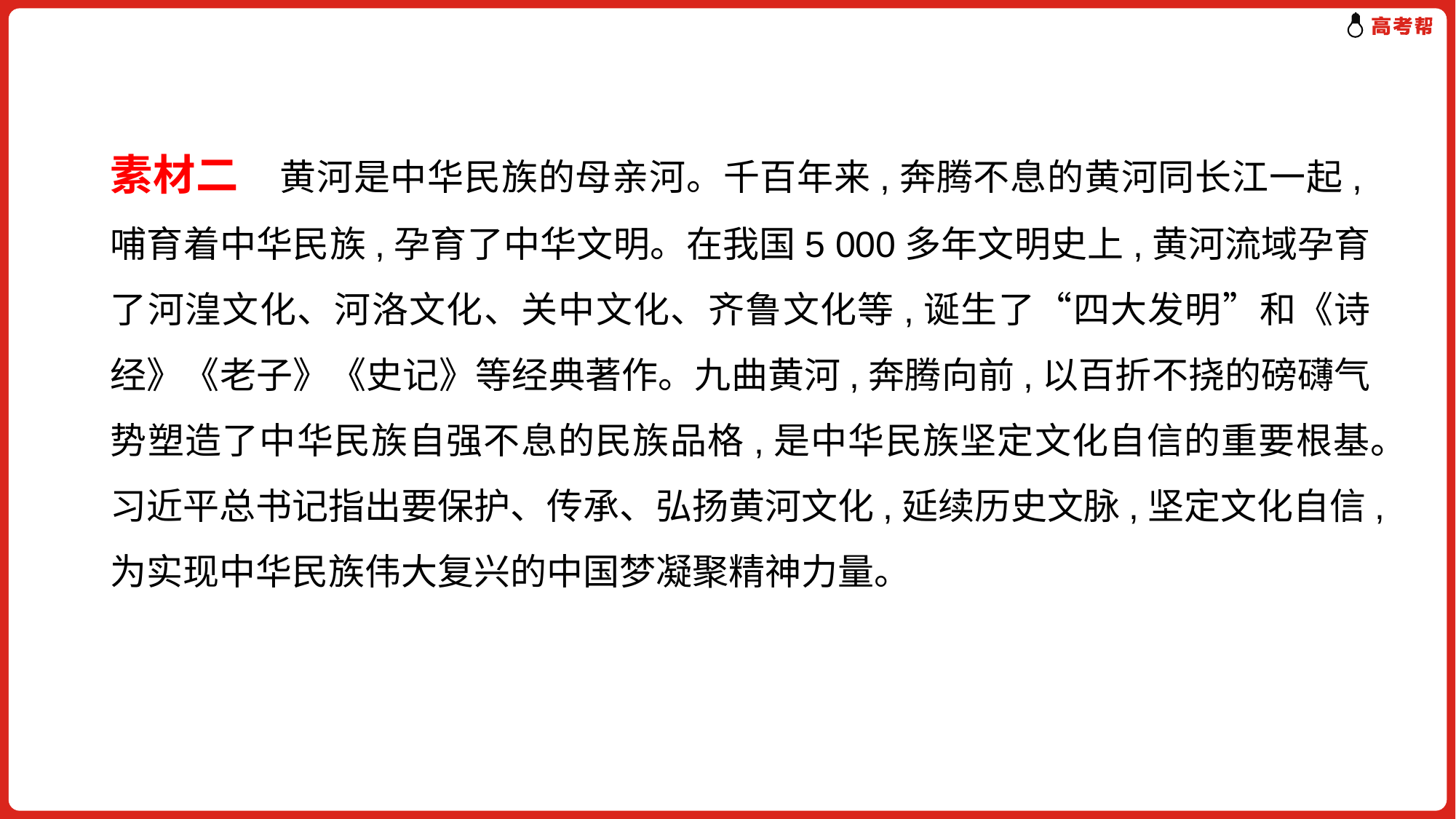

素材二    黄河是中华民族的母亲河。千百年来,奔腾不息的黄河同长江一起,哺育着中华民族,孕育了中华文明。在我国5 000多年文明史上,黄河流域孕育了河湟文化、河洛文化、关中文化、齐鲁文化等,诞生了“四大发明”和《诗经》《老子》《史记》等经典著作。九曲黄河,奔腾向前,以百折不挠的磅礴气势塑造了中华民族自强不息的民族品格,是中华民族坚定文化自信的重要根基。习近平总书记指出要保护、传承、弘扬黄河文化,延续历史文脉,坚定文化自信,为实现中华民族伟大复兴的中国梦凝聚精神力量。